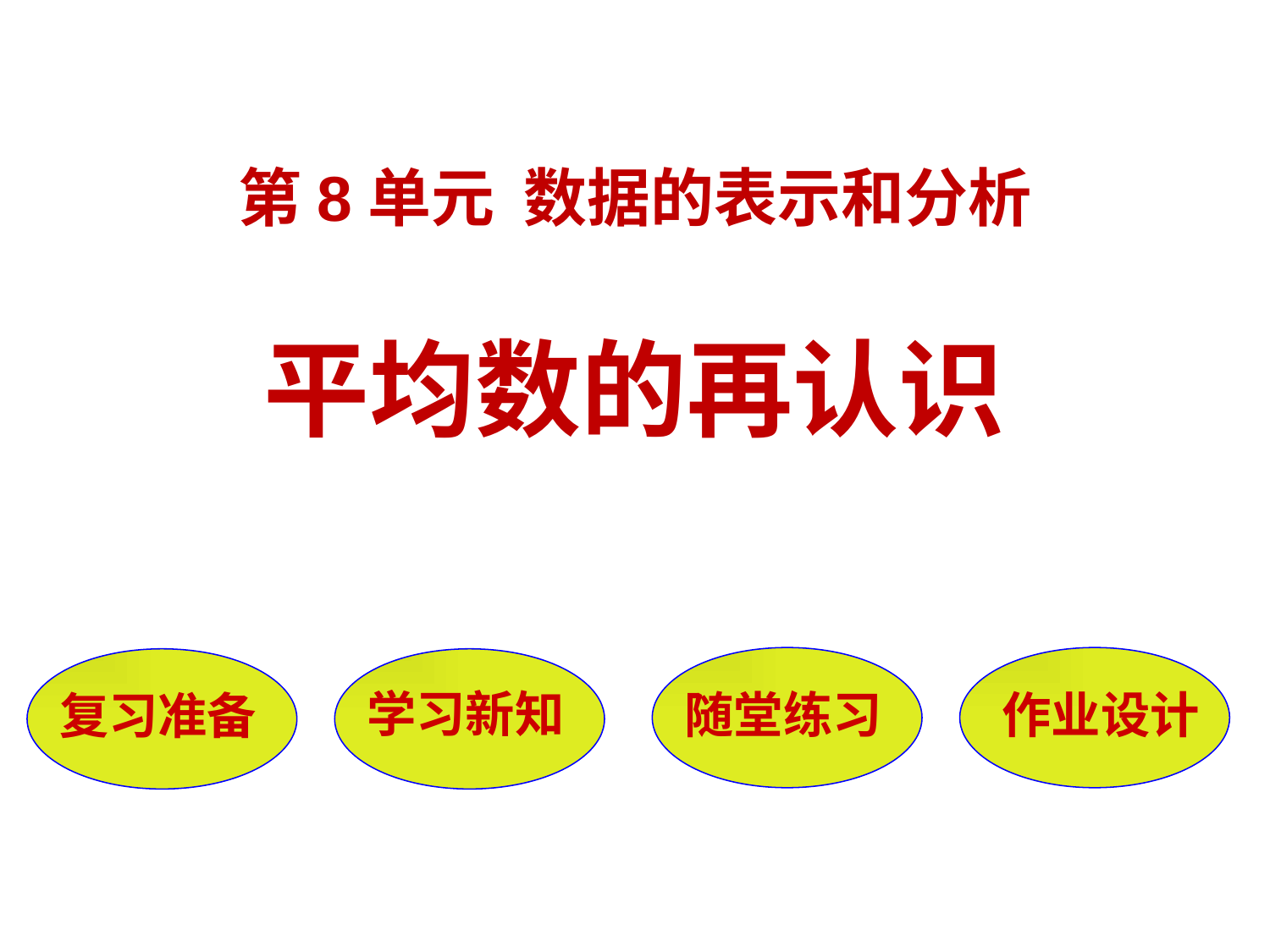

第8单元  数据的表示和分析
平均数的再认识

随堂练习

作业设计

复习准备

学习新知